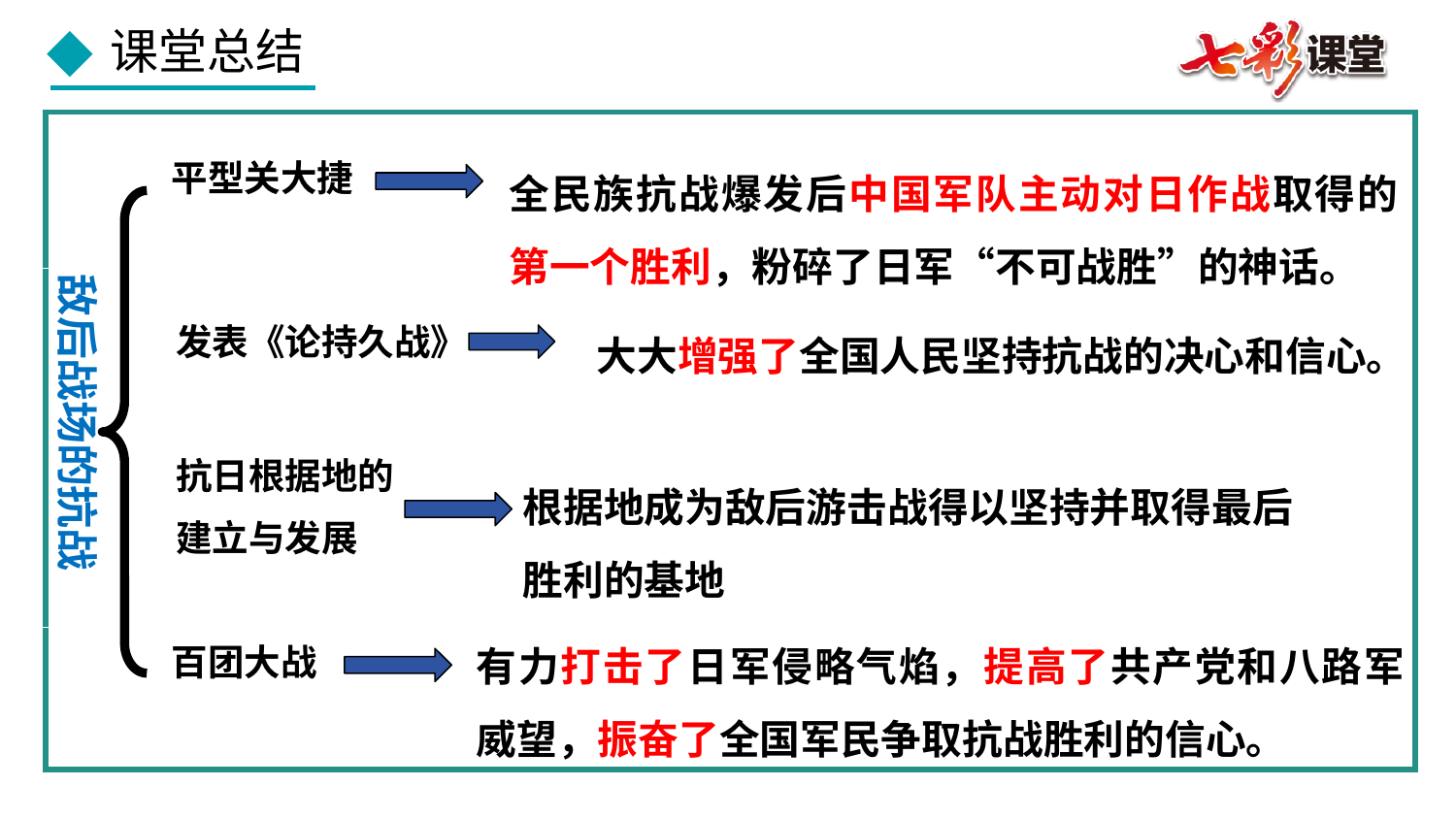

全民族抗战爆发后中国军队主动对日作战取得的第一个胜利，粉碎了日军“不可战胜”的神话。
平型关大捷

发表《论持久战》
抗日根据地的
建立与发展
百团大战

敌后战场的抗战

大大增强了全国人民坚持抗战的决心和信心。
根据地成为敌后游击战得以坚持并取得最后
胜利的基地

有力打击了日军侵略气焰，提高了共产党和八路军威望，振奋了全国军民争取抗战胜利的信心。